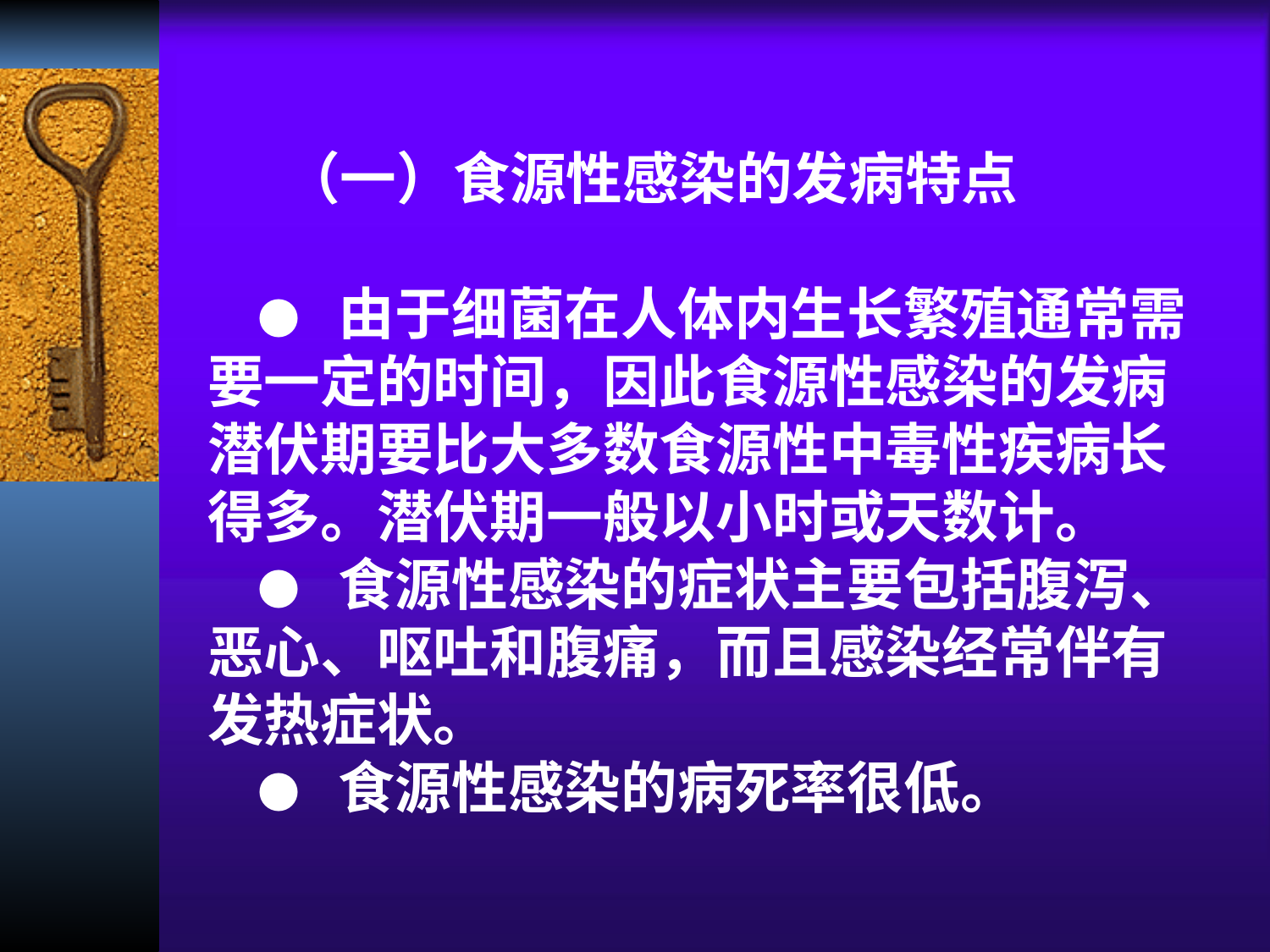

（一）食源性感染的发病特点

●   由于细菌在人体内生长繁殖通常需要一定的时间，因此食源性感染的发病潜伏期要比大多数食源性中毒性疾病长得多。潜伏期一般以小时或天数计。
●   食源性感染的症状主要包括腹泻、恶心、呕吐和腹痛，而且感染经常伴有发热症状。
●   食源性感染的病死率很低。